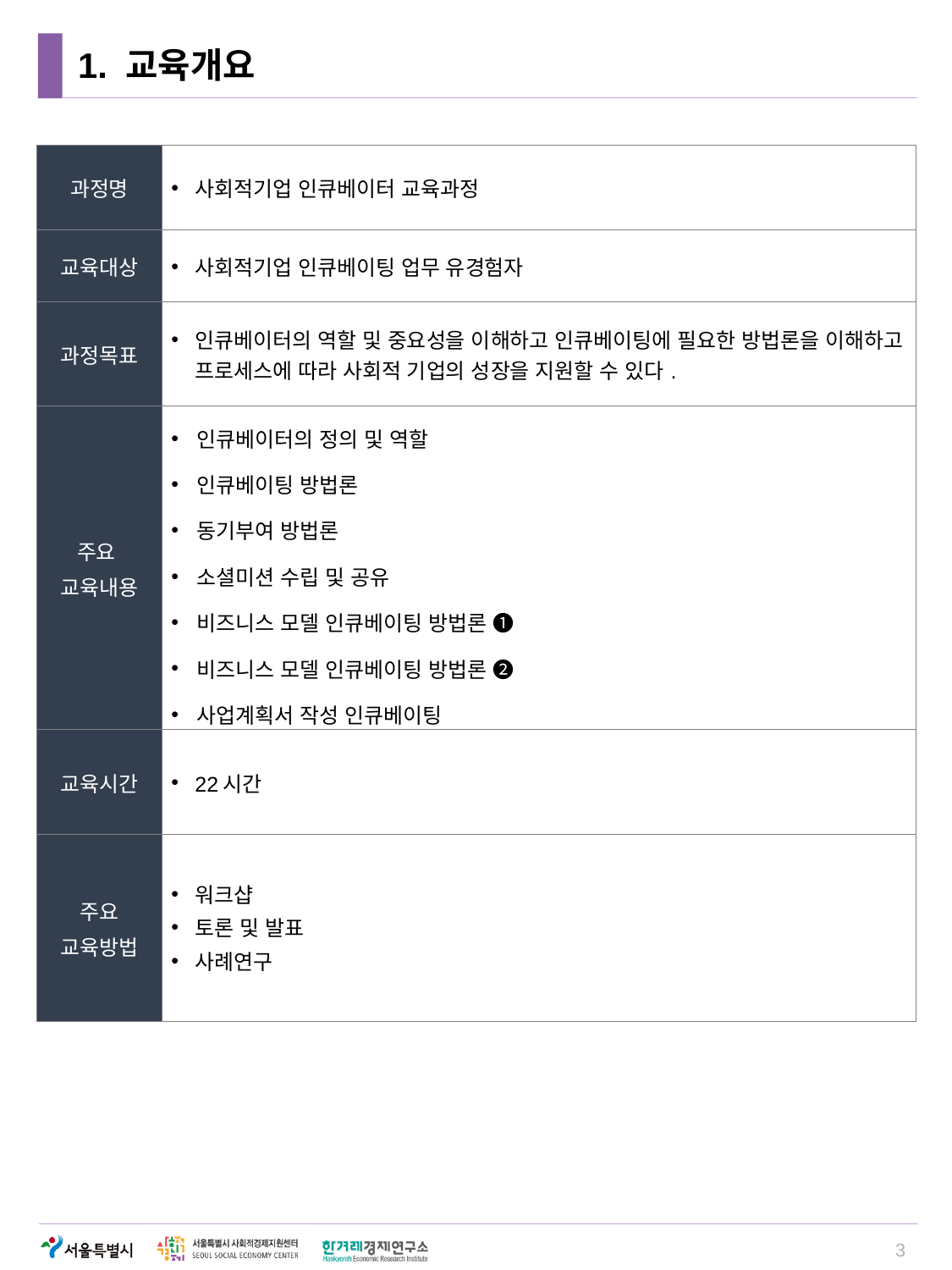

# 1. 교육개요
| 과정명 | 사회적기업 인큐베이터 교육과정 |
| --- | --- |
| 교육대상 | 사회적기업 인큐베이팅 업무 유경험자 |
| 과정목표 | 인큐베이터의 역할 및 중요성을 이해하고 인큐베이팅에 필요한 방법론을 이해하고 프로세스에 따라 사회적 기업의 성장을 지원할 수 있다. |
| 주요 교육내용 | 인큐베이터의 정의 및 역할 인큐베이팅 방법론 동기부여 방법론 소셜미션 수립 및 공유 비즈니스 모델 인큐베이팅 방법론 ➊ 비즈니스 모델 인큐베이팅 방법론 ❷ 사업계획서 작성 인큐베이팅 |
| 교육시간 | 22시간 |
| 주요 교육방법 | 워크샵 토론 및 발표 사례연구 |
3